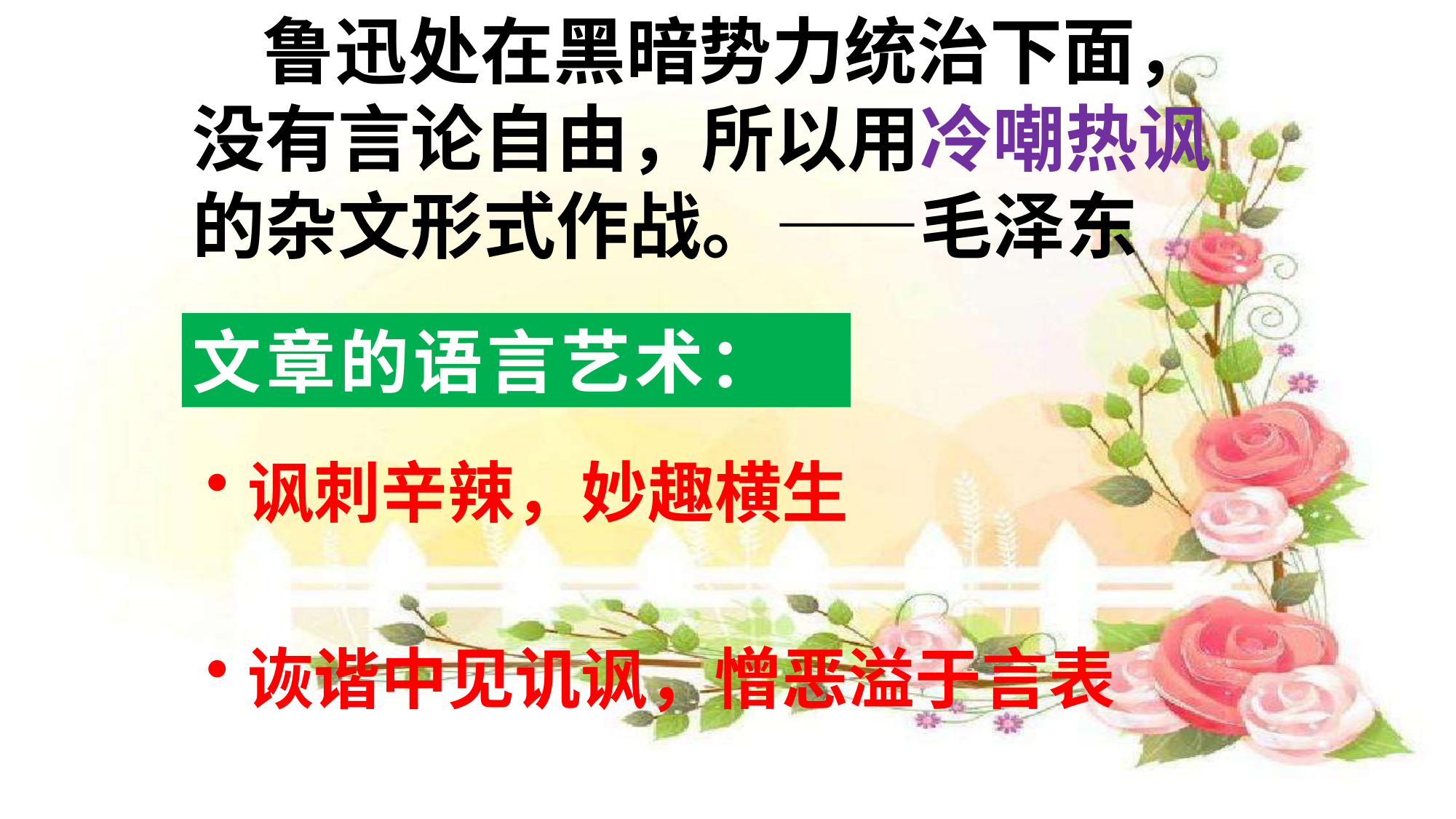

鲁迅处在黑暗势力统治下面，没有言论自由，所以用冷嘲热讽的杂文形式作战。——毛泽东
文章的语言艺术：
讽刺辛辣，妙趣横生

诙谐中见讥讽，憎恶溢于言表